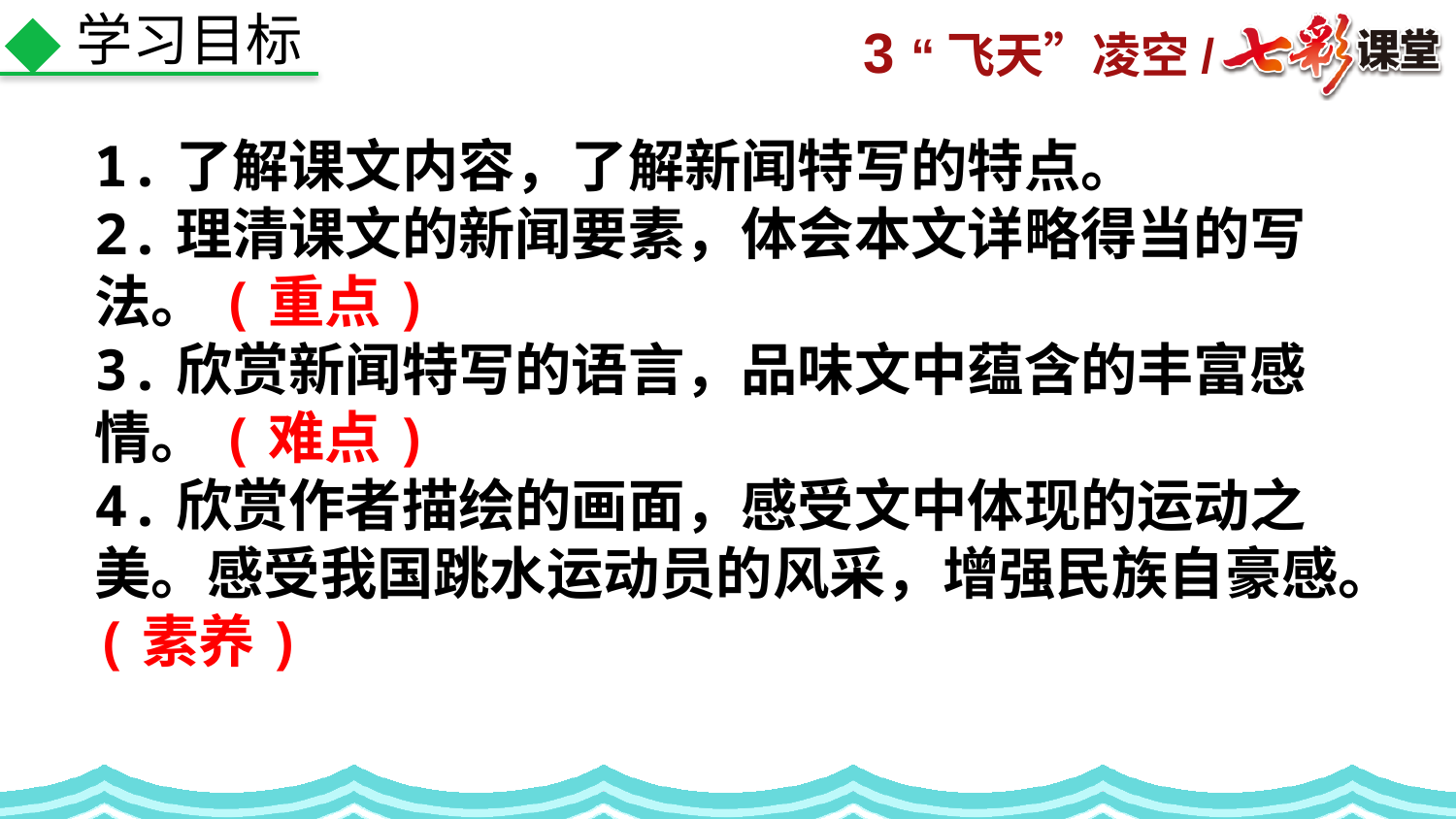

学习目标

1.了解课文内容，了解新闻特写的特点。
2.理清课文的新闻要素，体会本文详略得当的写法。(重点)
3.欣赏新闻特写的语言，品味文中蕴含的丰富感情。(难点)
4.欣赏作者描绘的画面，感受文中体现的运动之美。感受我国跳水运动员的风采，增强民族自豪感。(素养)